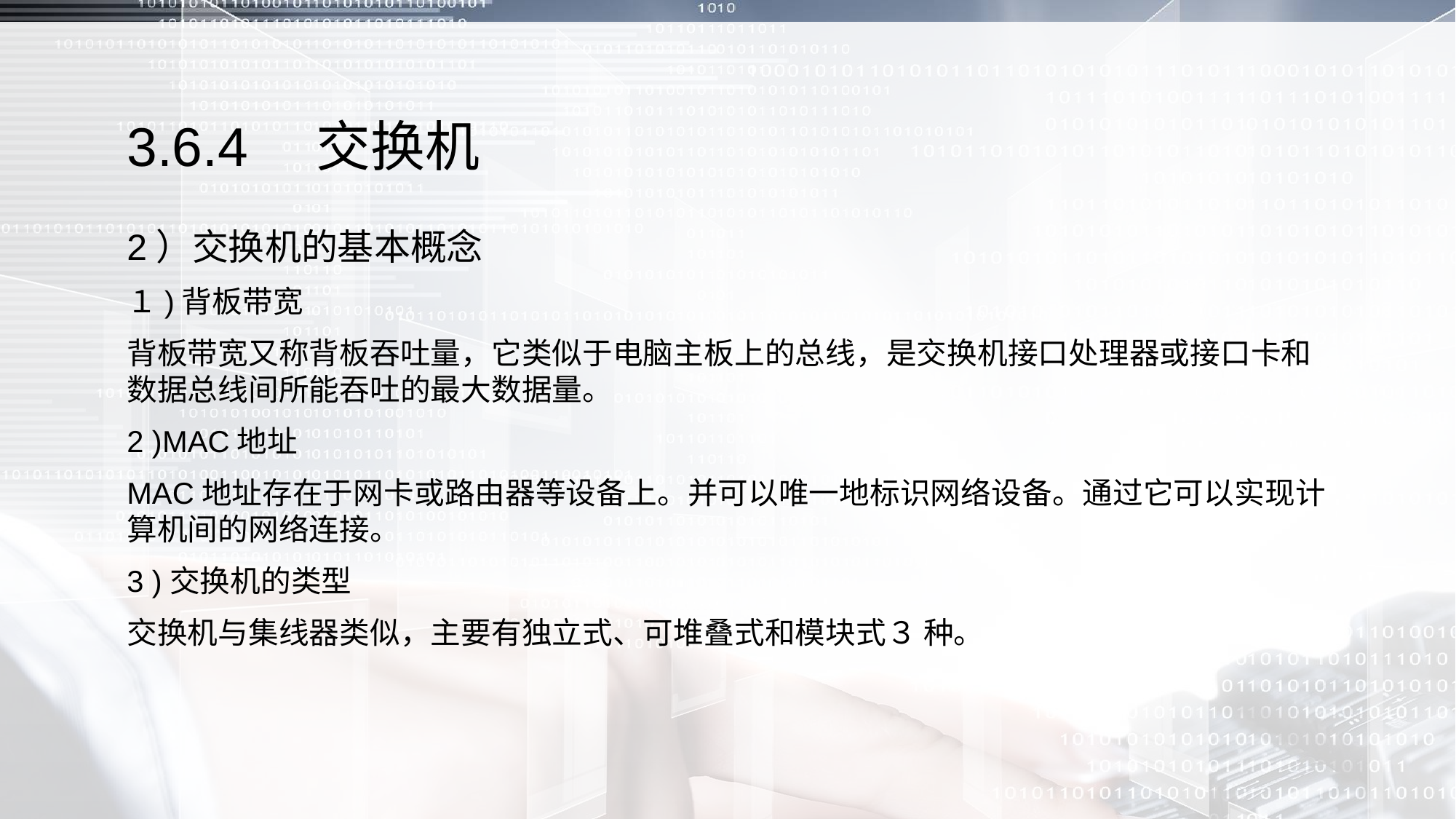

# 3.6.4　交换机
2）交换机的基本概念
１)背板带宽
背板带宽又称背板吞吐量，它类似于电脑主板上的总线，是交换机接口处理器或接口卡和数据总线间所能吞吐的最大数据量。
2 )MAC地址
MAC地址存在于网卡或路由器等设备上。并可以唯一地标识网络设备。通过它可以实现计算机间的网络连接。
3 )交换机的类型
交换机与集线器类似，主要有独立式、可堆叠式和模块式３ 种。